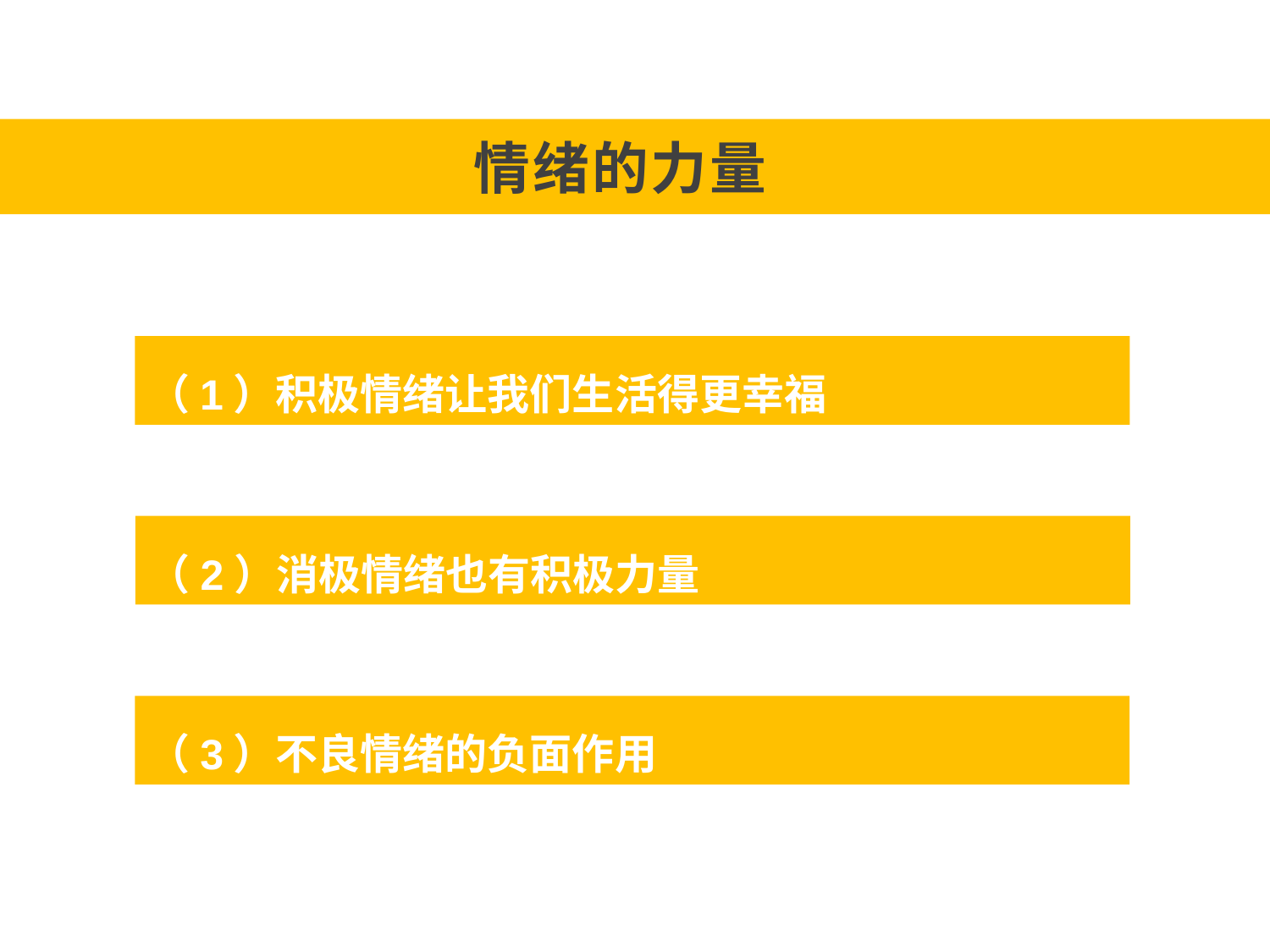

情绪的力量

（1）积极情绪让我们生活得更幸福
（2）消极情绪也有积极力量
（3）不良情绪的负面作用